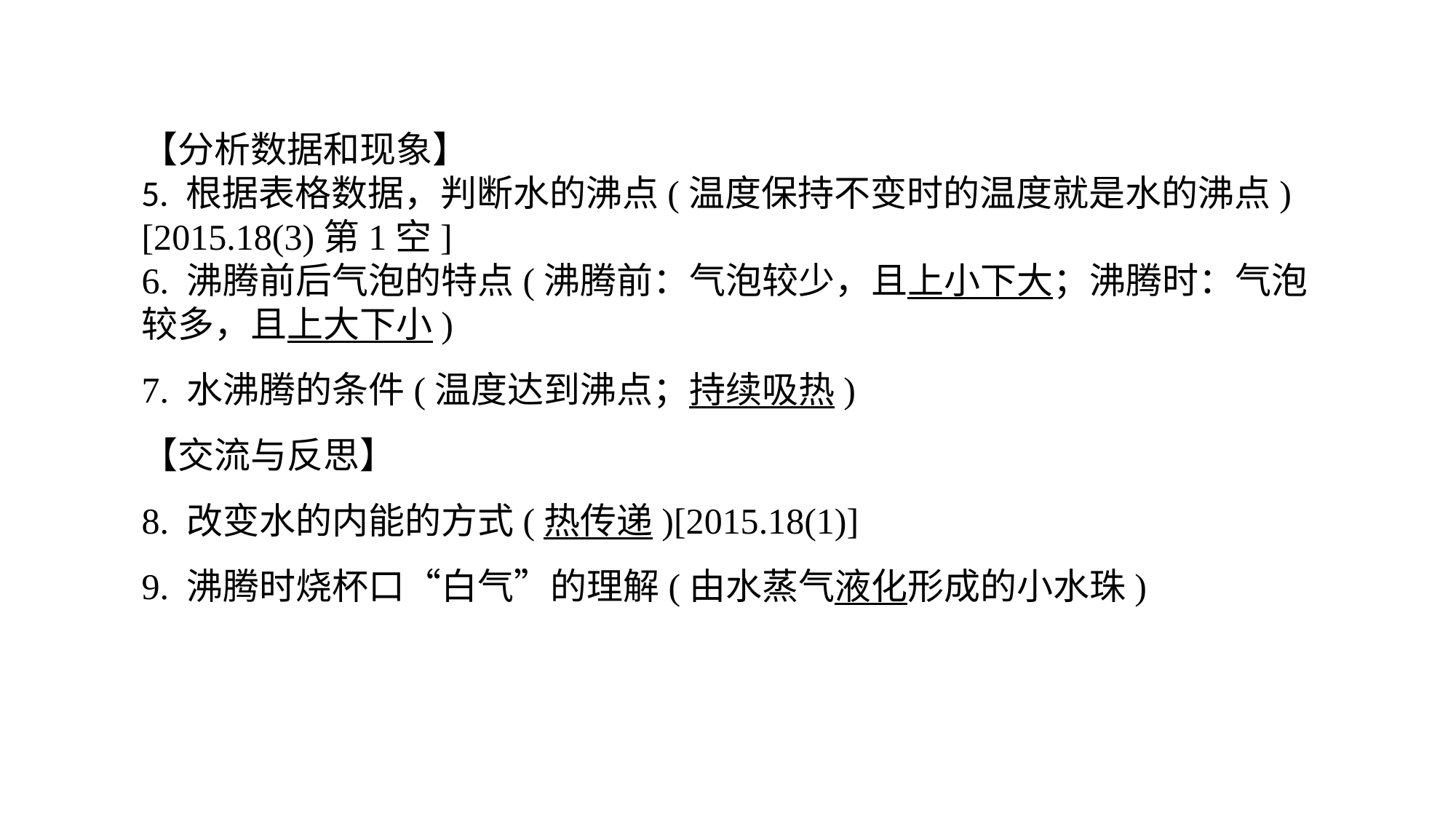

【分析数据和现象】5. 根据表格数据，判断水的沸点(温度保持不变时的温度就是水的沸点)[2015.18(3)第1空]6. 沸腾前后气泡的特点(沸腾前：气泡较少，且上小下大；沸腾时：气泡较多，且上大下小)7. 水沸腾的条件(温度达到沸点；持续吸热)
【交流与反思】
8. 改变水的内能的方式(热传递)[2015.18(1)]
9. 沸腾时烧杯口“白气”的理解(由水蒸气液化形成的小水珠)